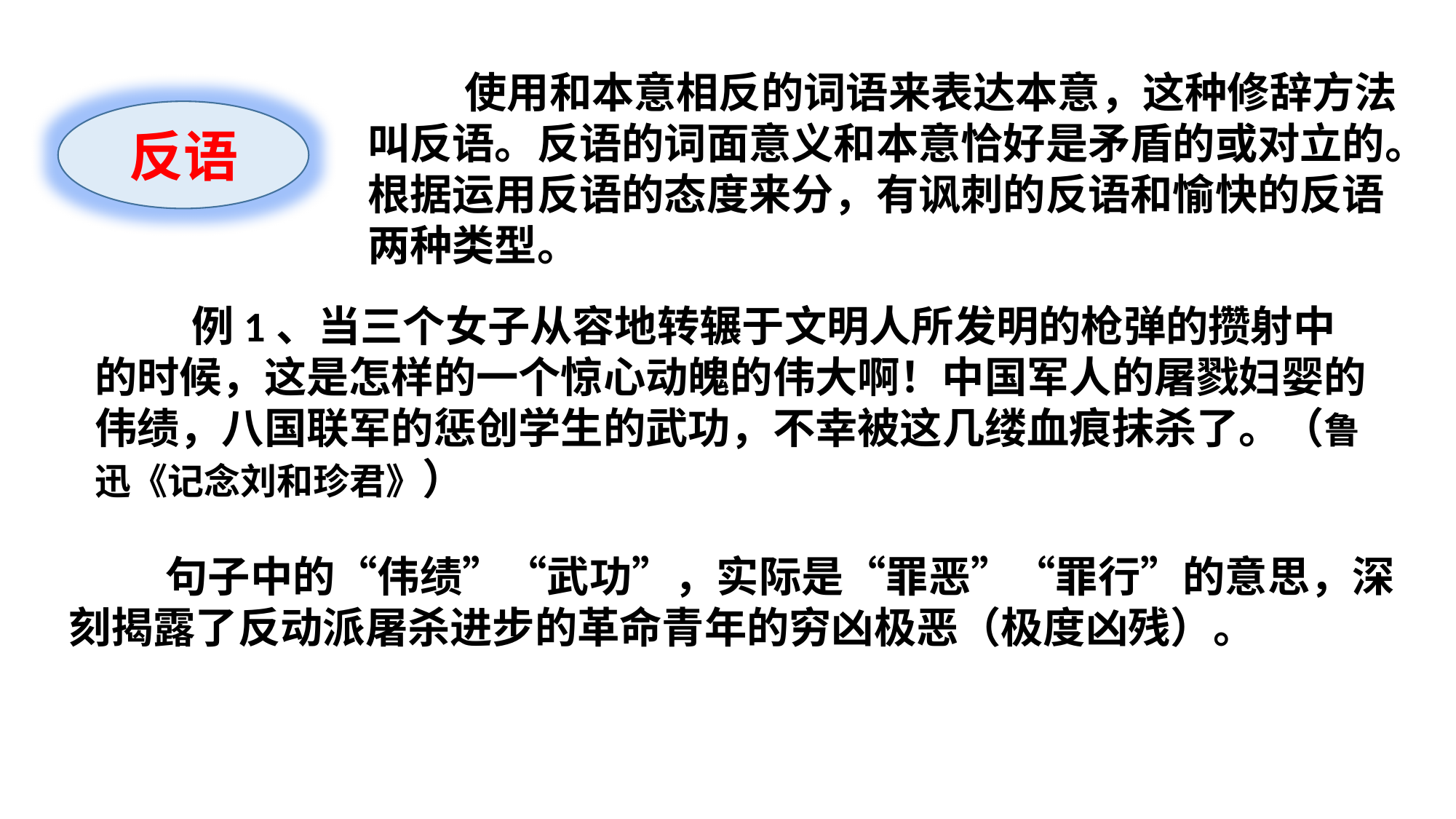

使用和本意相反的词语来表达本意，这种修辞方法叫反语。反语的词面意义和本意恰好是矛盾的或对立的。根据运用反语的态度来分，有讽刺的反语和愉快的反语两种类型。
反语
         例1、当三个女子从容地转辗于文明人所发明的枪弹的攒射中的时候，这是怎样的一个惊心动魄的伟大啊！中国军人的屠戮妇婴的伟绩，八国联军的惩创学生的武功，不幸被这几缕血痕抹杀了。（鲁迅《记念刘和珍君》）
         句子中的“伟绩”“武功”，实际是“罪恶”“罪行”的意思，深刻揭露了反动派屠杀进步的革命青年的穷凶极恶（极度凶残）。